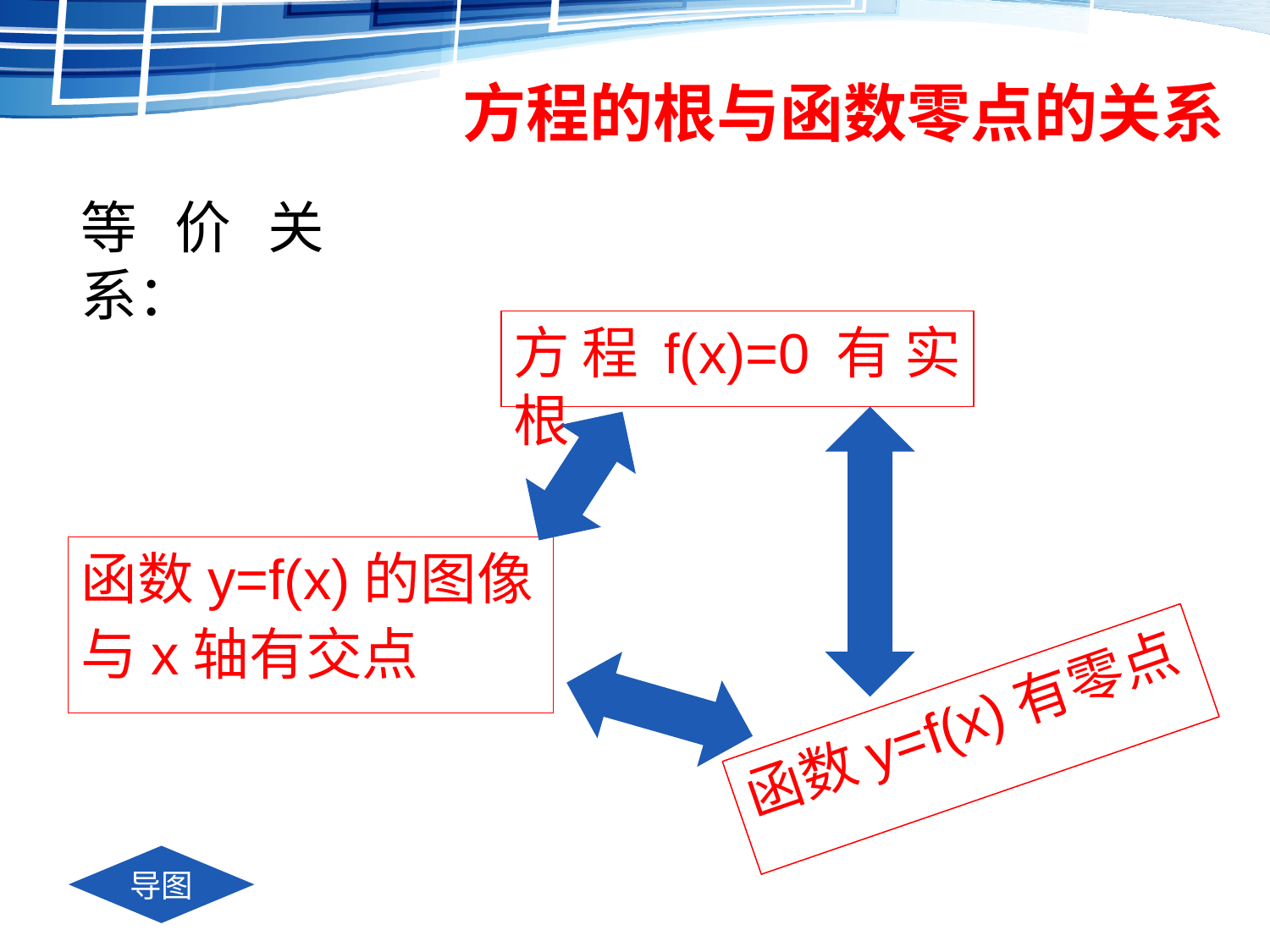

# 方程的根与函数零点的关系
等价关系：
方程f(x)=0有实根

函数y=f(x)的图像
与x轴有交点

函数y=f(x)有零点
导图